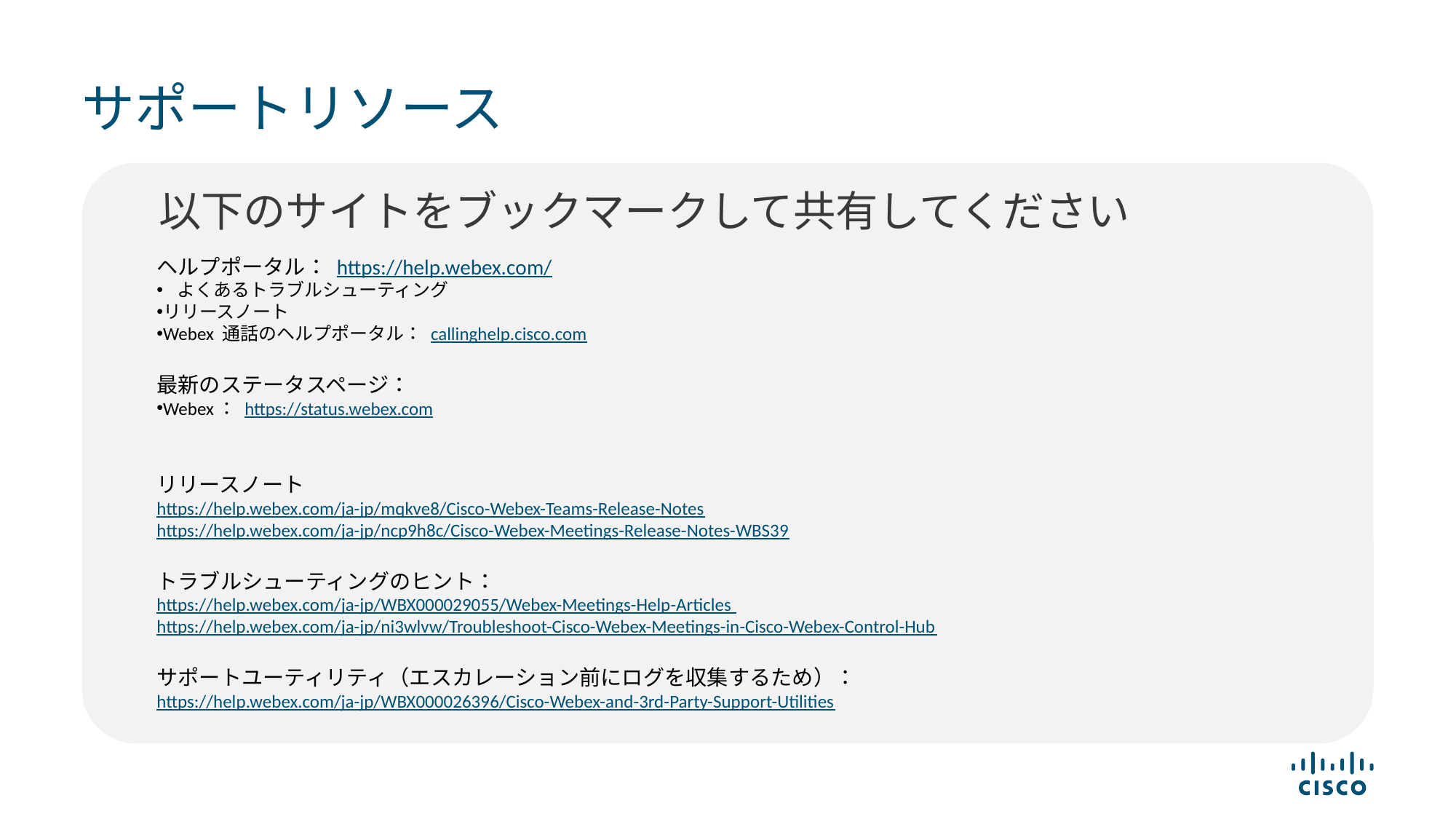

# サポートリソース

以下のサイトをブックマークして共有してください
ヘルプポータル： https://help.webex.com/
よくあるトラブルシューティング
リリースノート
Webex 通話のヘルプポータル： callinghelp.cisco.com
最新のステータスページ：
Webex： https://status.webex.com

リリースノート
https://help.webex.com/ja-jp/mqkve8/Cisco-Webex-Teams-Release-Notes
https://help.webex.com/ja-jp/ncp9h8c/Cisco-Webex-Meetings-Release-Notes-WBS39
トラブルシューティングのヒント：
https://help.webex.com/ja-jp/WBX000029055/Webex-Meetings-Help-Articles
https://help.webex.com/ja-jp/ni3wlvw/Troubleshoot-Cisco-Webex-Meetings-in-Cisco-Webex-Control-Hub
サポートユーティリティ（エスカレーション前にログを収集するため）：
https://help.webex.com/ja-jp/WBX000026396/Cisco-Webex-and-3rd-Party-Support-Utilities